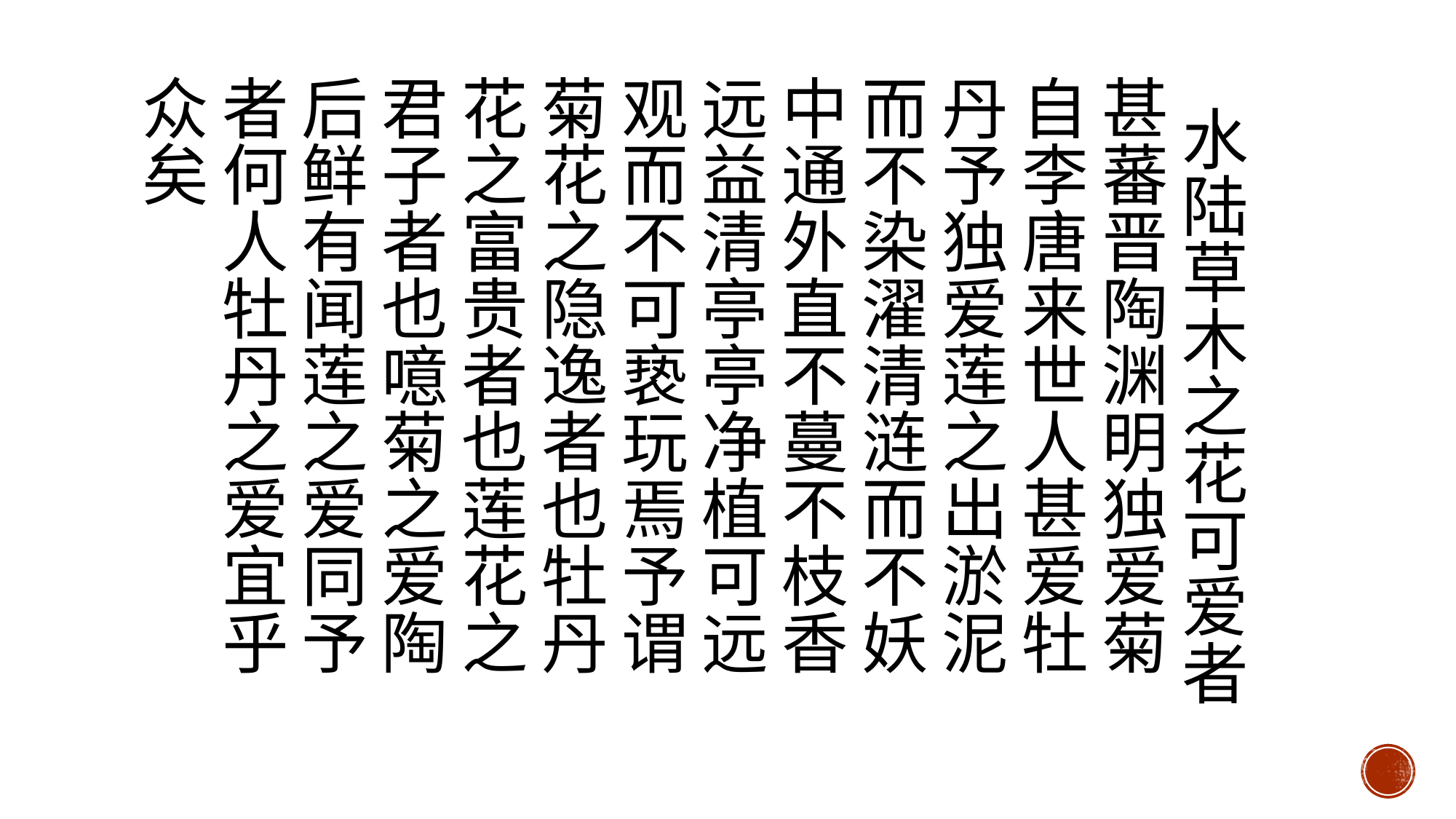

水陆草木之花可爱者甚蕃晋陶渊明独爱菊自李唐来世人甚爱牡丹予独爱莲之出淤泥而不染濯清涟而不妖中通外直不蔓不枝香远益清亭亭净植可远观而不可亵玩焉予谓菊花之隐逸者也牡丹花之富贵者也莲花之君子者也噫菊之爱陶后鲜有闻莲之爱同予者何人牡丹之爱宜乎众矣
#